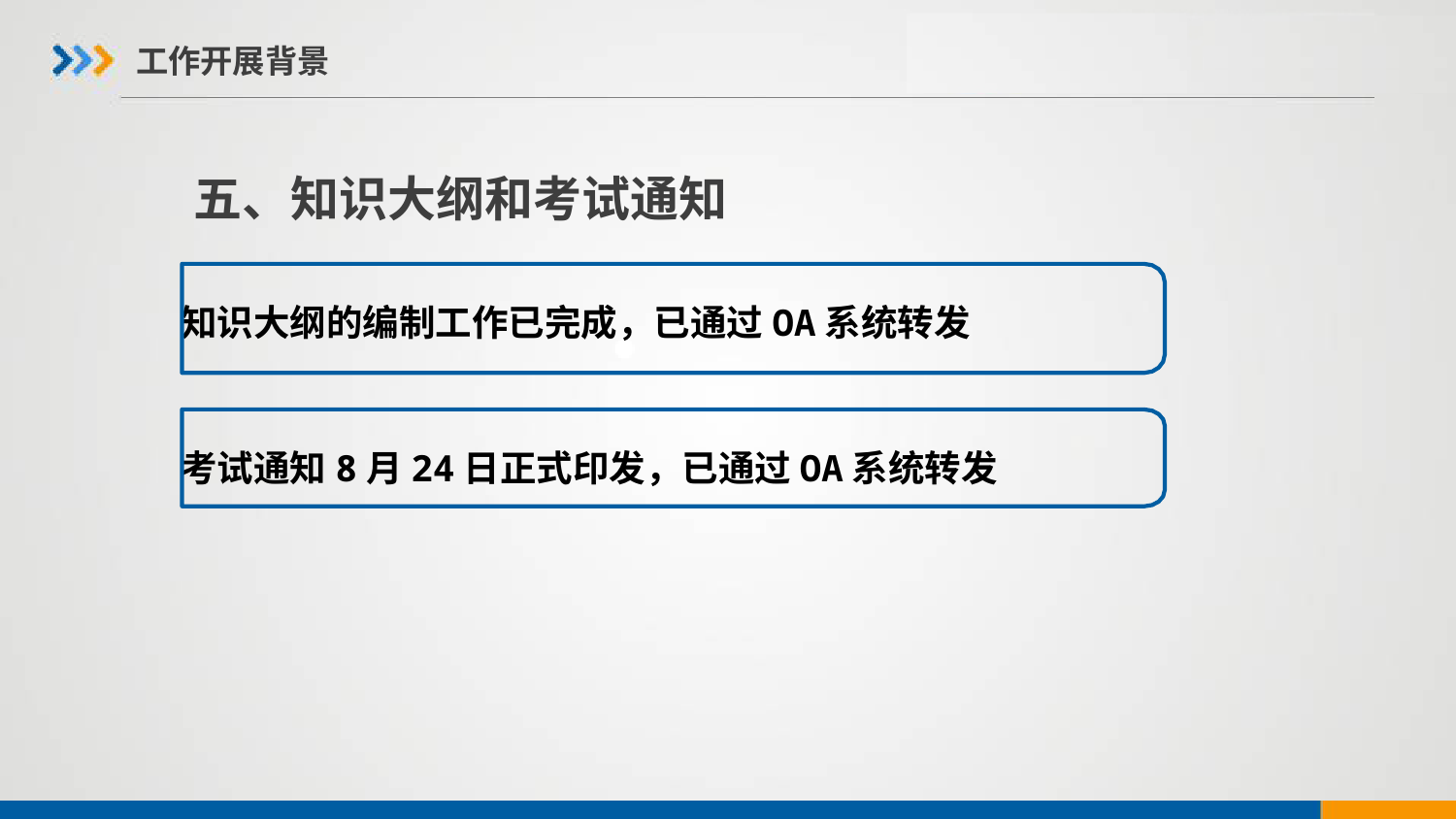

工作开展背景
# 五、知识大纲和考试通知

   知识大纲的编制工作已完成，已通过OA系统转发

   考试通知8月24日正式印发，已通过OA系统转发